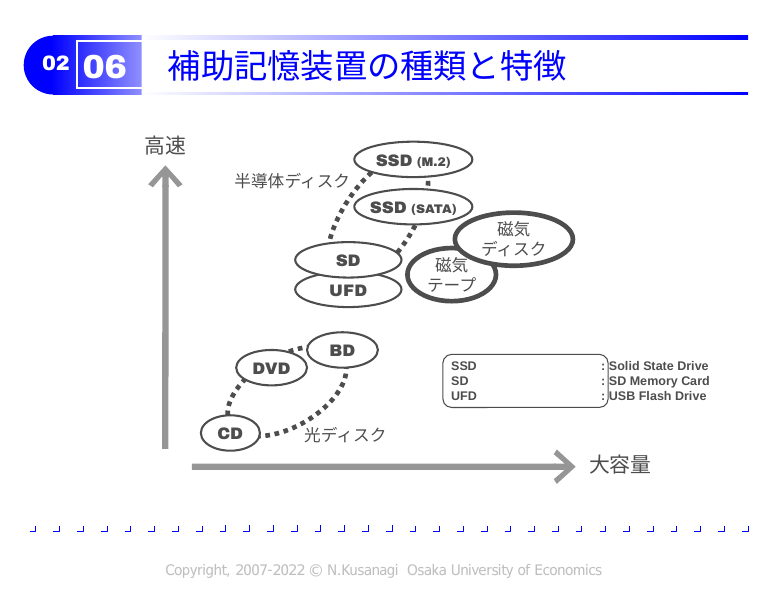

# 06   補助記憶装置の種類と特徴
高速
SSD (M.2)

半導体ディスク

SSD (SATA)
磁気
ディスク
SD
磁気
テープ
UFD

BD
DVD
SSD	: Solid State Drive
SD 	: SD Memory Card
UFD	: USB Flash Drive

CD
光ディスク
大容量